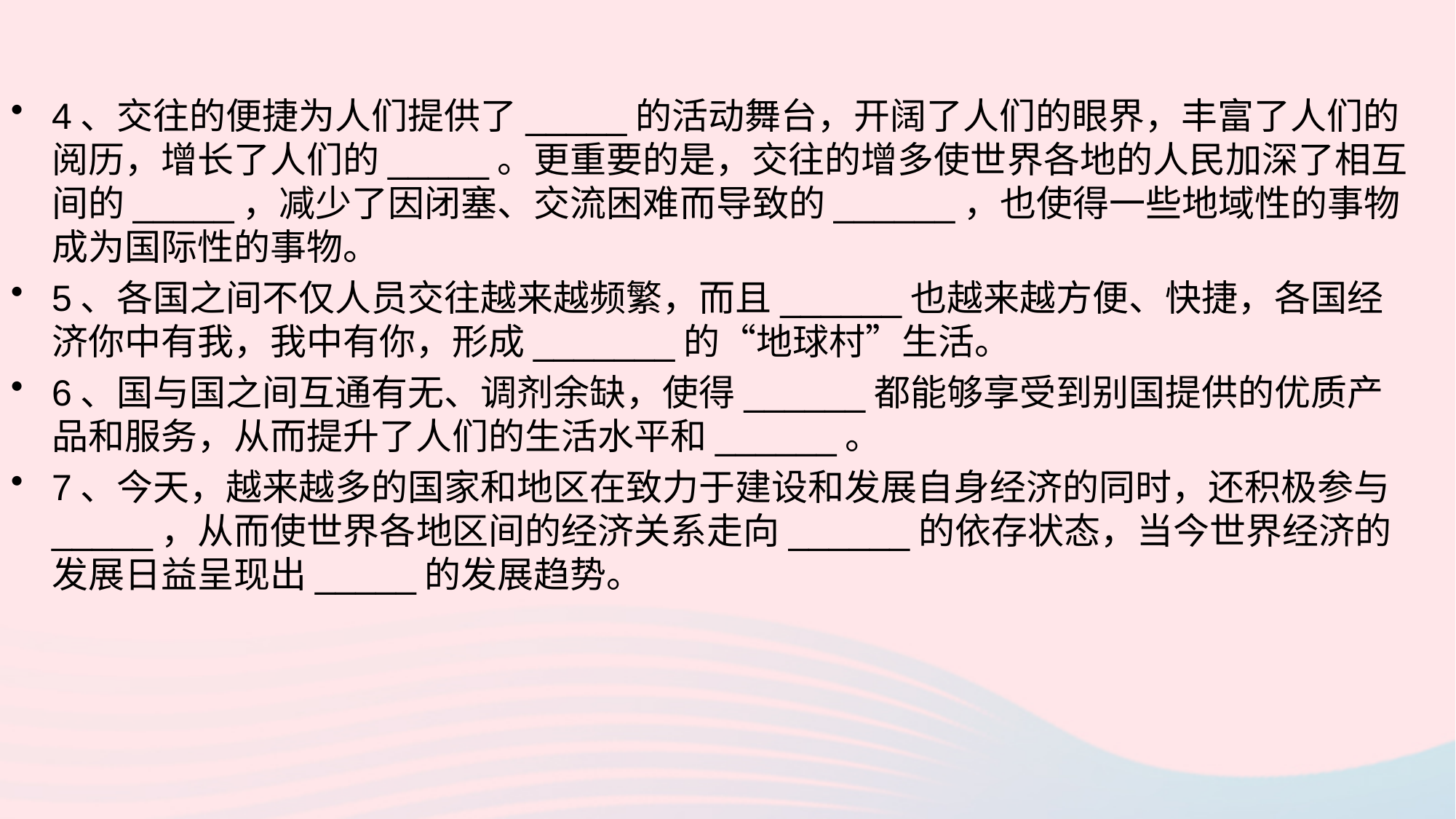

4、交往的便捷为人们提供了_____的活动舞台，开阔了人们的眼界，丰富了人们的阅历，增长了人们的_____。更重要的是，交往的增多使世界各地的人民加深了相互间的_____，减少了因闭塞、交流困难而导致的______，也使得一些地域性的事物成为国际性的事物。
5、各国之间不仅人员交往越来越频繁，而且______也越来越方便、快捷，各国经济你中有我，我中有你，形成_______的“地球村”生活。
6、国与国之间互通有无、调剂余缺，使得______都能够享受到别国提供的优质产品和服务，从而提升了人们的生活水平和______。
7、今天，越来越多的国家和地区在致力于建设和发展自身经济的同时，还积极参与_____，从而使世界各地区间的经济关系走向______的依存状态，当今世界经济的发展日益呈现出_____的发展趋势。